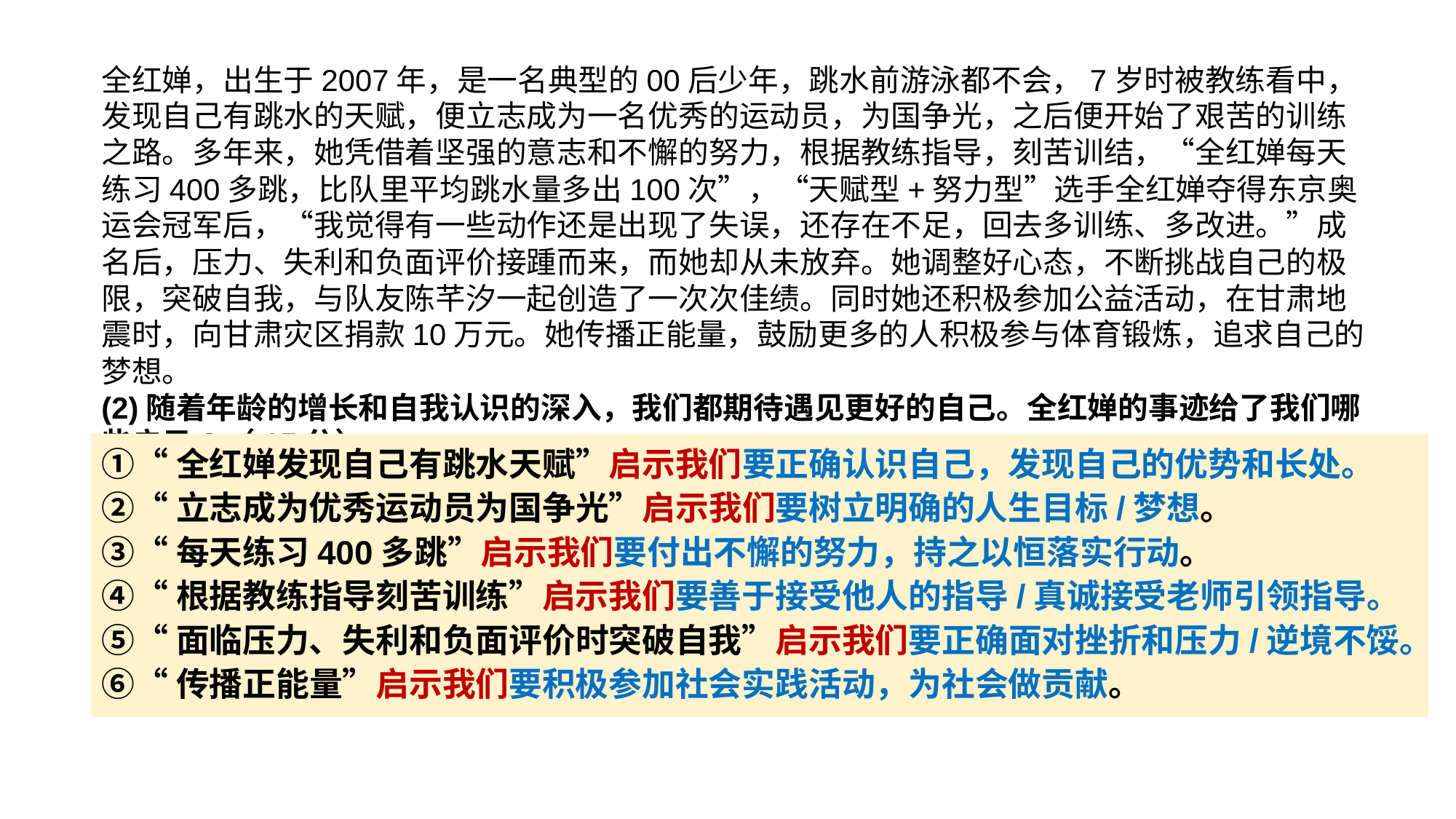

全红婵，出生于2007年，是一名典型的00后少年，跳水前游泳都不会，7岁时被教练看中，发现自己有跳水的天赋，便立志成为一名优秀的运动员，为国争光，之后便开始了艰苦的训练之路。多年来，她凭借着坚强的意志和不懈的努力，根据教练指导，刻苦训结，“全红婵每天练习400多跳，比队里平均跳水量多出100次”，“天赋型+努力型”选手全红婵夺得东京奥运会冠军后，“我觉得有一些动作还是出现了失误，还存在不足，回去多训练、多改进。”成名后，压力、失利和负面评价接踵而来，而她却从未放弃。她调整好心态，不断挑战自己的极限，突破自我，与队友陈芊汐一起创造了一次次佳绩。同时她还积极参加公益活动，在甘肃地震时，向甘肃灾区捐款10万元。她传播正能量，鼓励更多的人积极参与体育锻炼，追求自己的梦想。
(2)随着年龄的增长和自我认识的深入，我们都期待遇见更好的自己。全红婵的事迹给了我们哪些启示?（15分）
①“全红婵发现自己有跳水天赋”启示我们要正确认识自己，发现自己的优势和长处。
②“立志成为优秀运动员为国争光”启示我们要树立明确的人生目标/梦想。
③“每天练习400多跳”启示我们要付出不懈的努力，持之以恒落实行动。
④“根据教练指导刻苦训练”启示我们要善于接受他人的指导/真诚接受老师引领指导。
⑤“面临压力、失利和负面评价时突破自我”启示我们要正确面对挫折和压力/逆境不馁。
⑥“传播正能量”启示我们要积极参加社会实践活动，为社会做贡献。